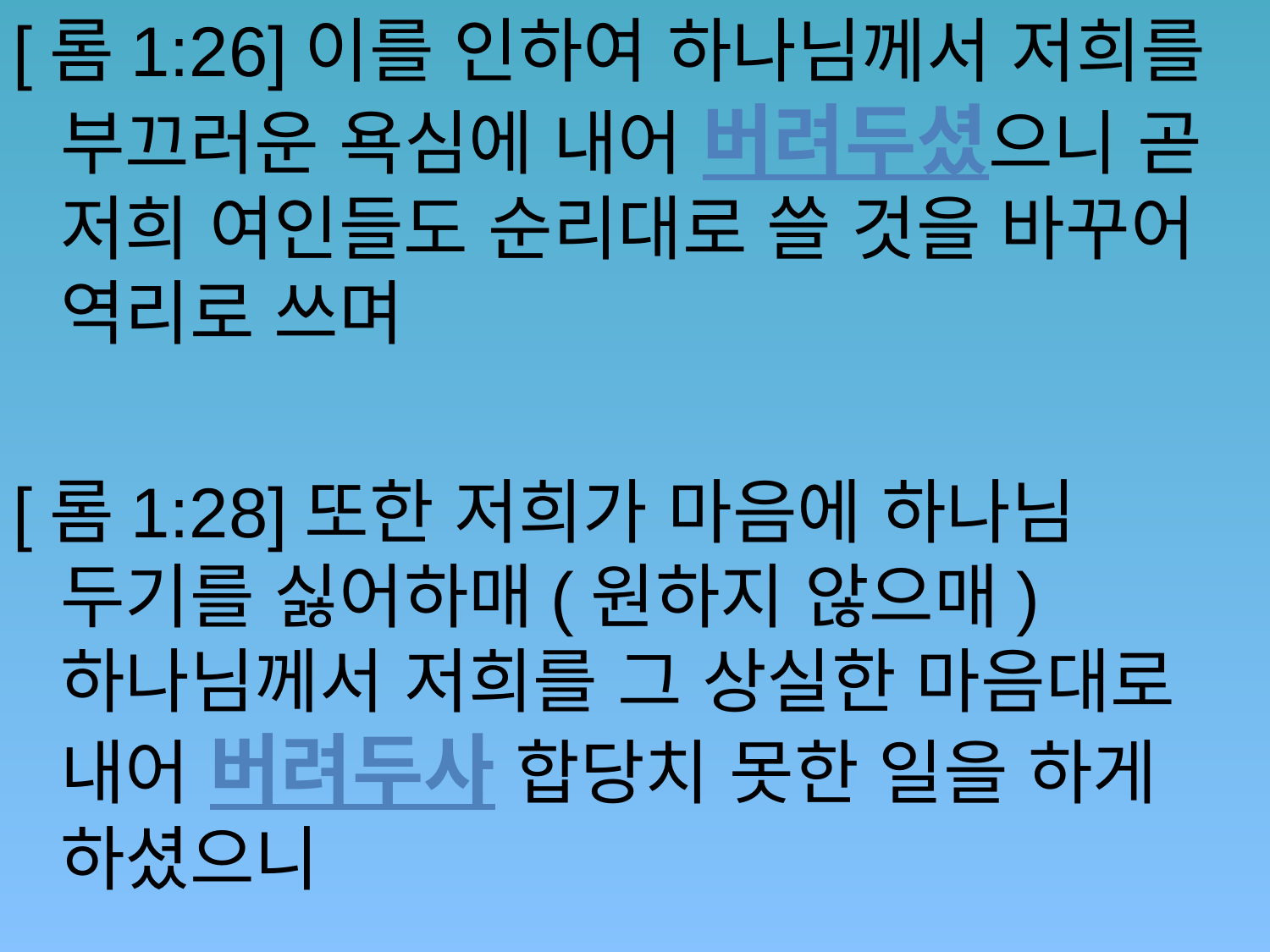

[롬1:26]이를 인하여 하나님께서 저희를 부끄러운 욕심에 내어 버려두셨으니 곧 저희 여인들도 순리대로 쓸 것을 바꾸어 역리로 쓰며

[롬1:28]또한 저희가 마음에 하나님 두기를 싫어하매(원하지 않으매) 하나님께서 저희를 그 상실한 마음대로 내어 버려두사 합당치 못한 일을 하게 하셨으니
#